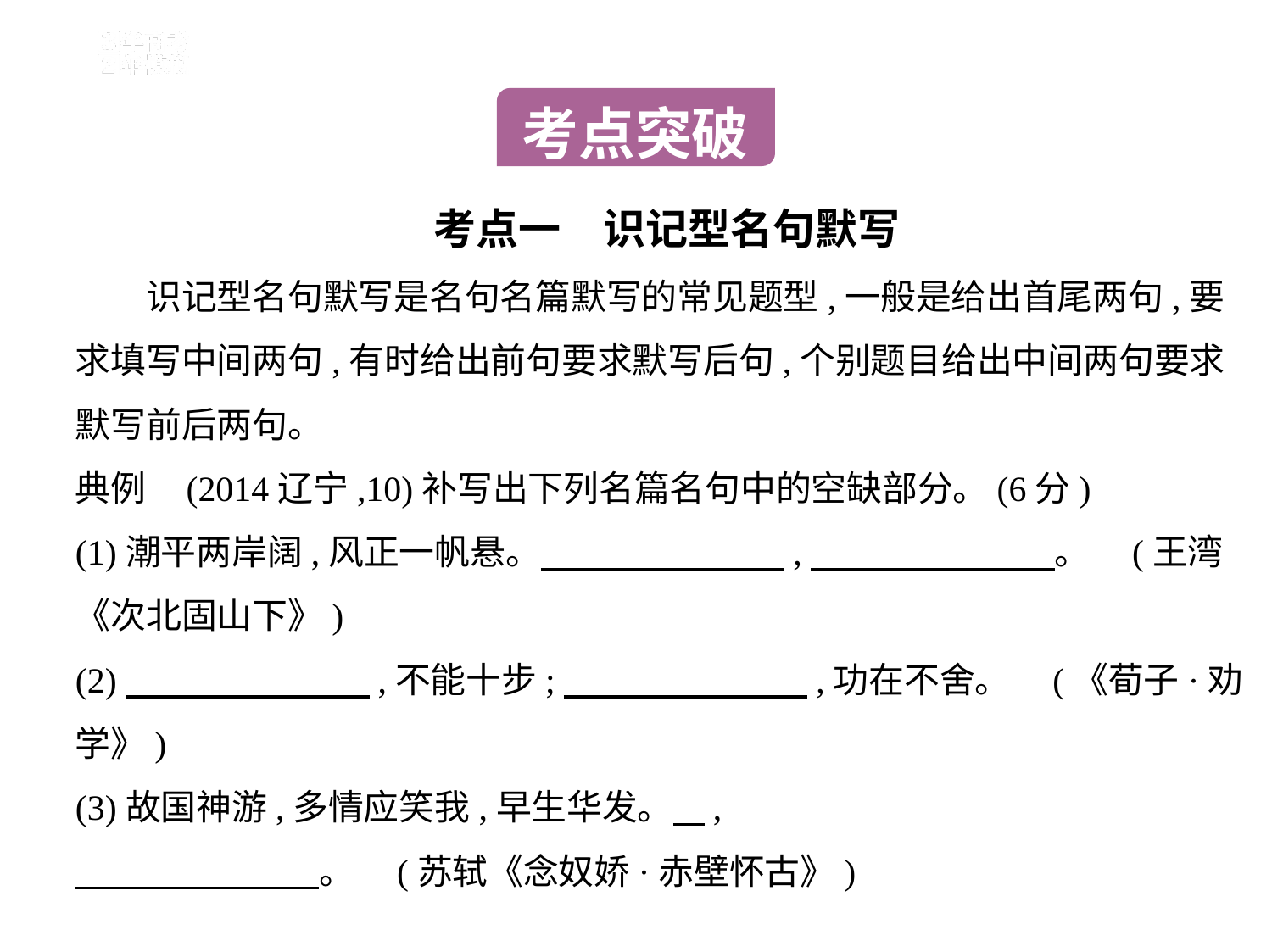

考点突破
考点一　识记型名句默写
　　识记型名句默写是名句名篇默写的常见题型,一般是给出首尾两句,要
求填写中间两句,有时给出前句要求默写后句,个别题目给出中间两句要求
默写前后两句。
典例    (2014辽宁,10)补写出下列名篇名句中的空缺部分。(6分)
(1)潮平两岸阔,风正一帆悬。　　　　　　    ,　　　　　　    。 (王湾
《次北固山下》)
(2)　　　　　　    ,不能十步;　　　　　　    ,功在不舍。 (《荀子·劝
学》)
(3)故国神游,多情应笑我,早生华发。    ,
　　　　　　    。 (苏轼《念奴娇·赤壁怀古》)